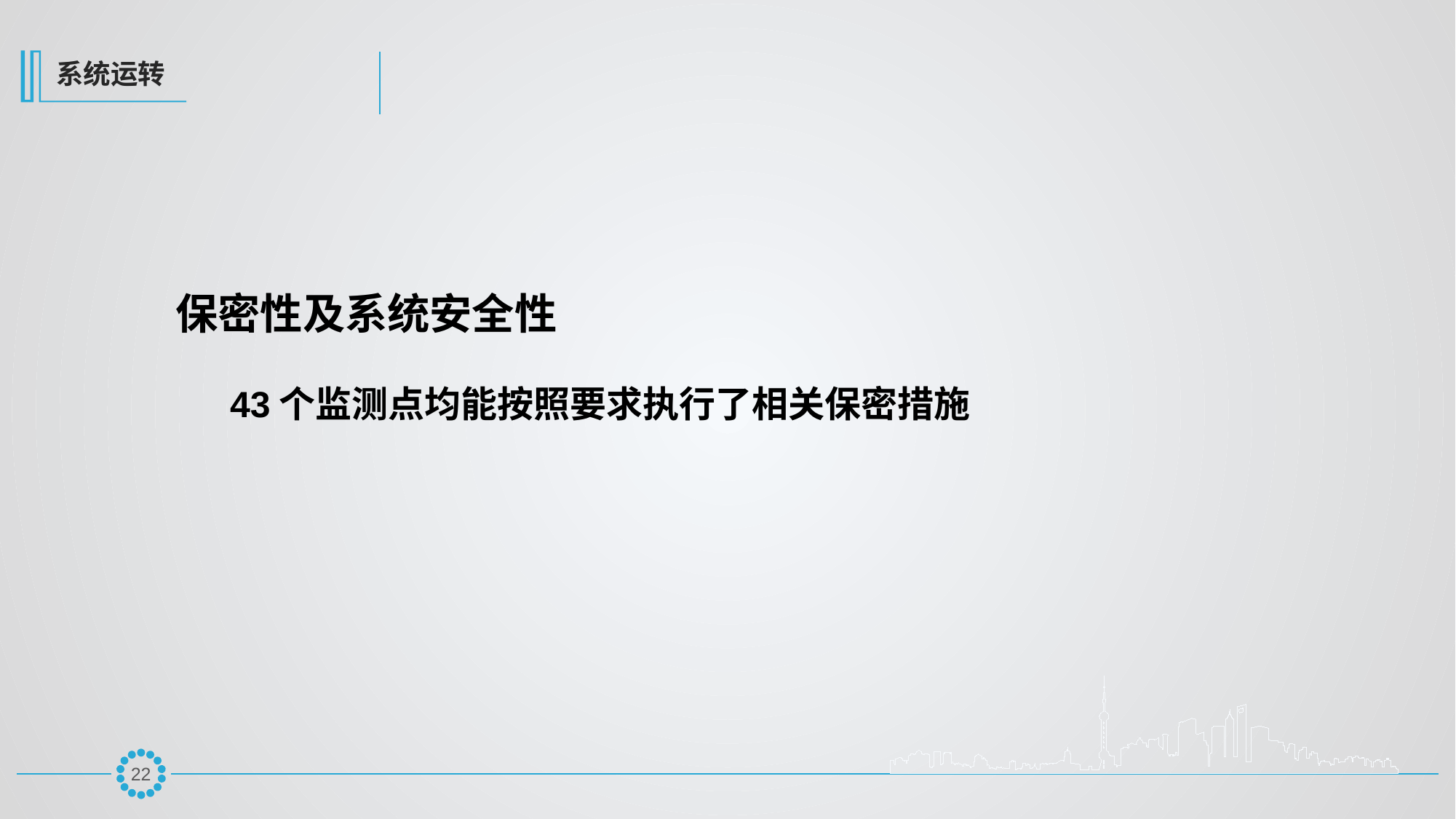

系统运转
保密性及系统安全性
43个监测点均能按照要求执行了相关保密措施
22